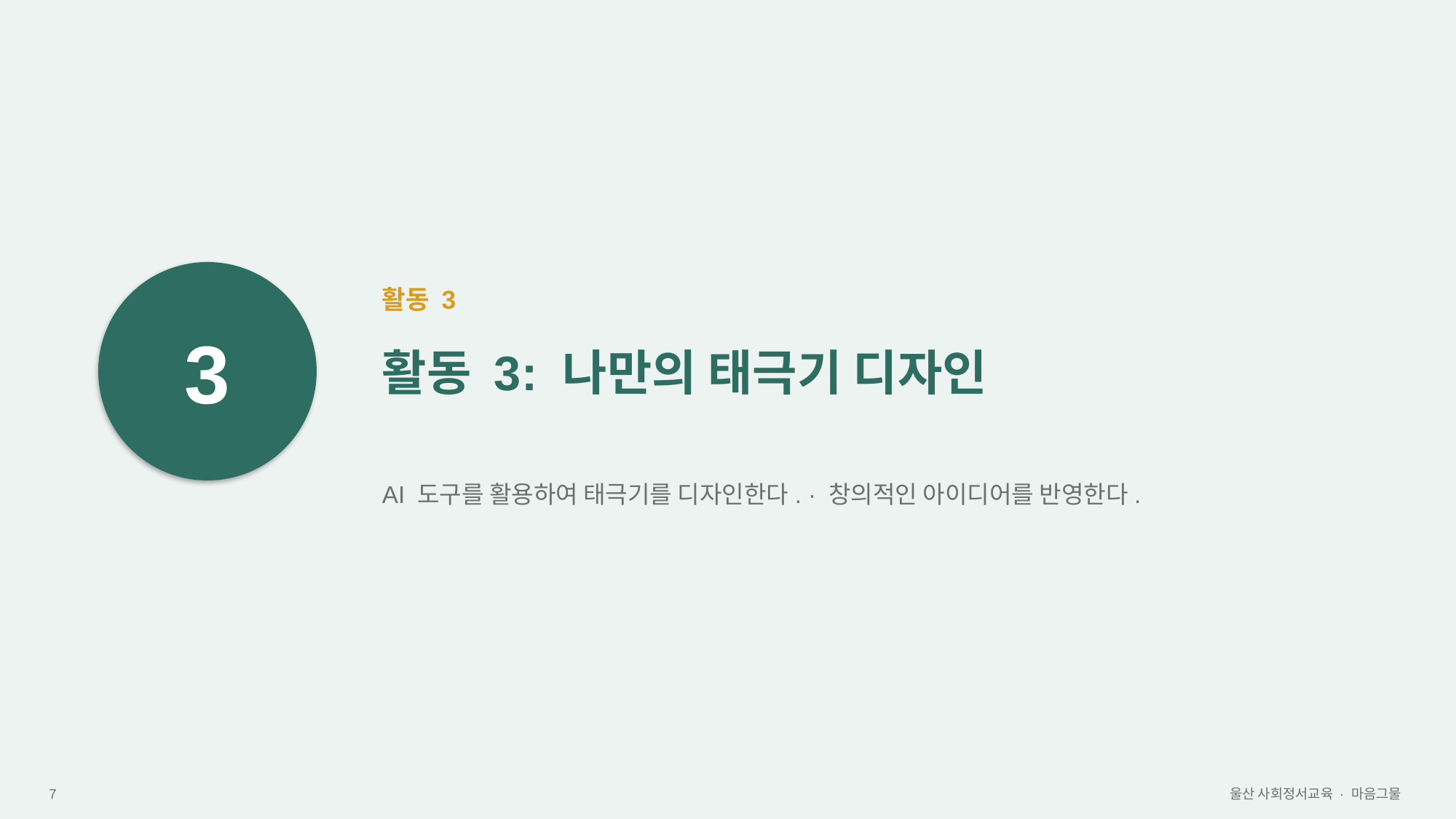

3
활동 3
활동 3: 나만의 태극기 디자인
AI 도구를 활용하여 태극기를 디자인한다. · 창의적인 아이디어를 반영한다.
7
울산 사회정서교육 · 마음그물